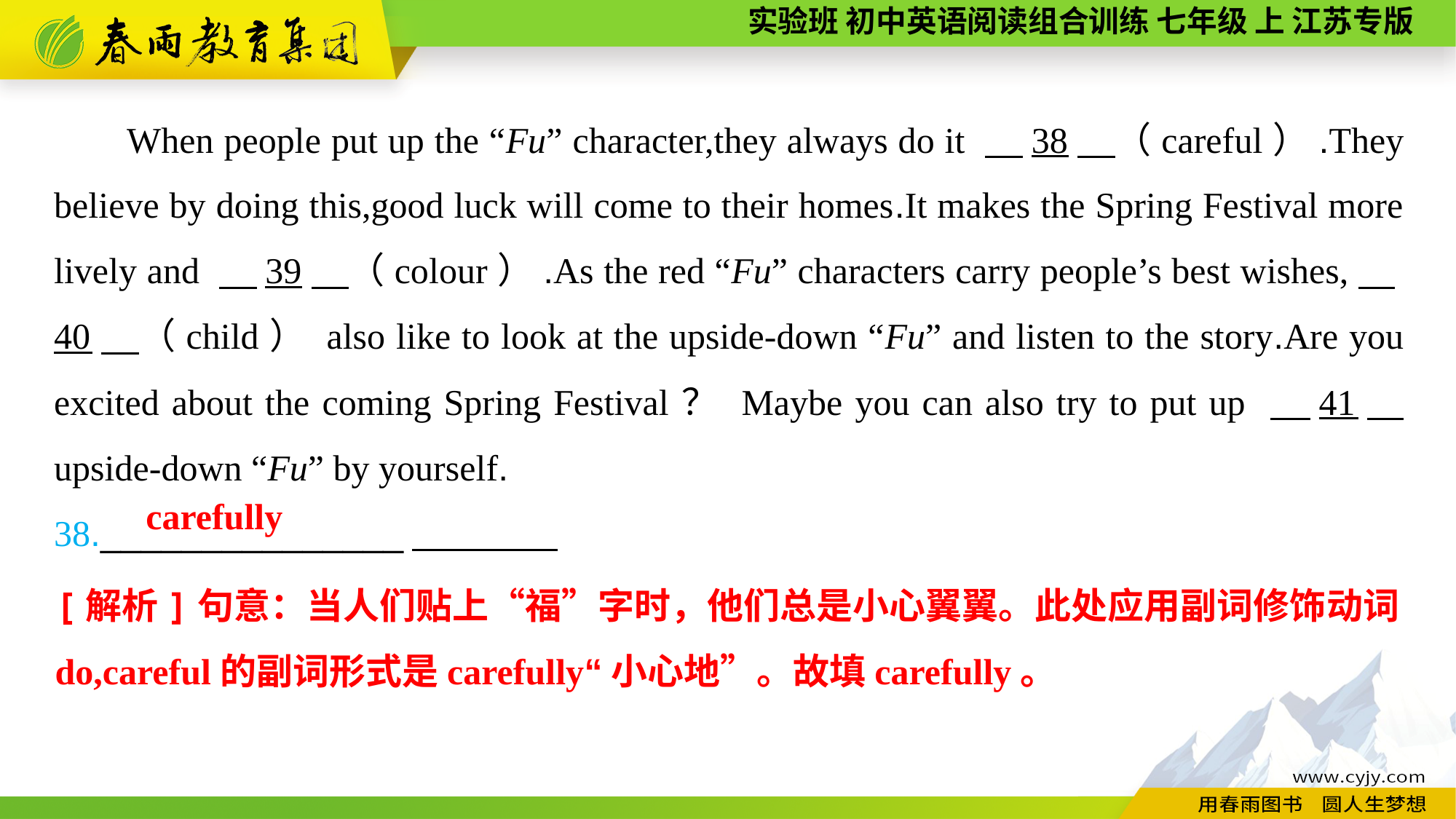

When people put up the “Fu” character,they always do it 　38　（careful）.They believe by doing this,good luck will come to their homes.It makes the Spring Festival more lively and 　39　（colour）.As the red “Fu” characters carry people’s best wishes,　40　（child） also like to look at the upside-down “Fu” and listen to the story.Are you excited about the coming Spring Festival？ Maybe you can also try to put up 　41　 upside-down “Fu” by yourself.
38._______________
carefully
[解析]句意：当人们贴上“福”字时，他们总是小心翼翼。此处应用副词修饰动词do,careful的副词形式是carefully“小心地”。故填carefully。